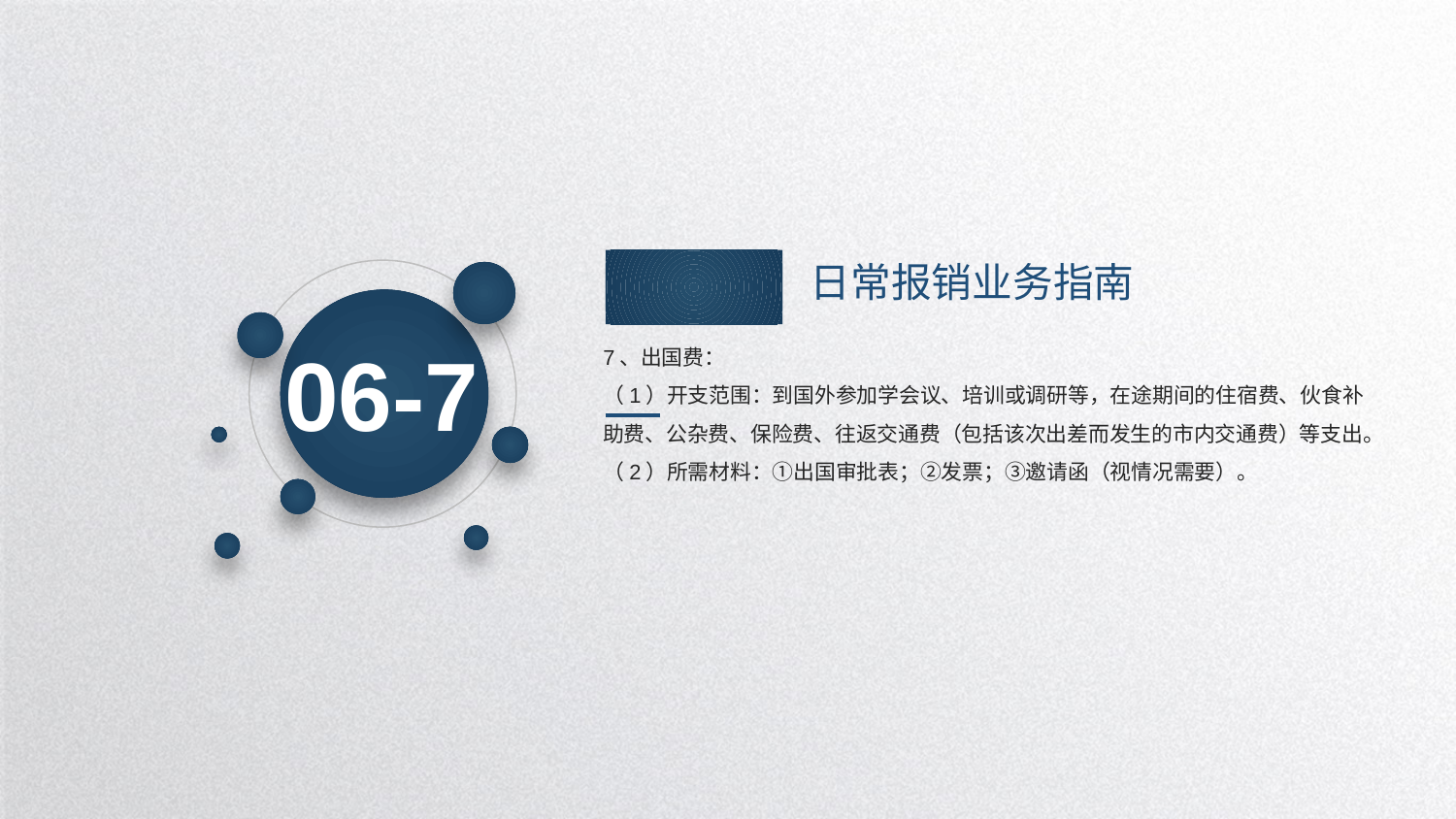

日常报销业务指南

06-7

7、出国费：
（1）开支范围：到国外参加学会议、培训或调研等，在途期间的住宿费、伙食补助费、公杂费、保险费、往返交通费（包括该次出差而发生的市内交通费）等支出。
（2）所需材料：①出国审批表；②发票；③邀请函（视情况需要）。